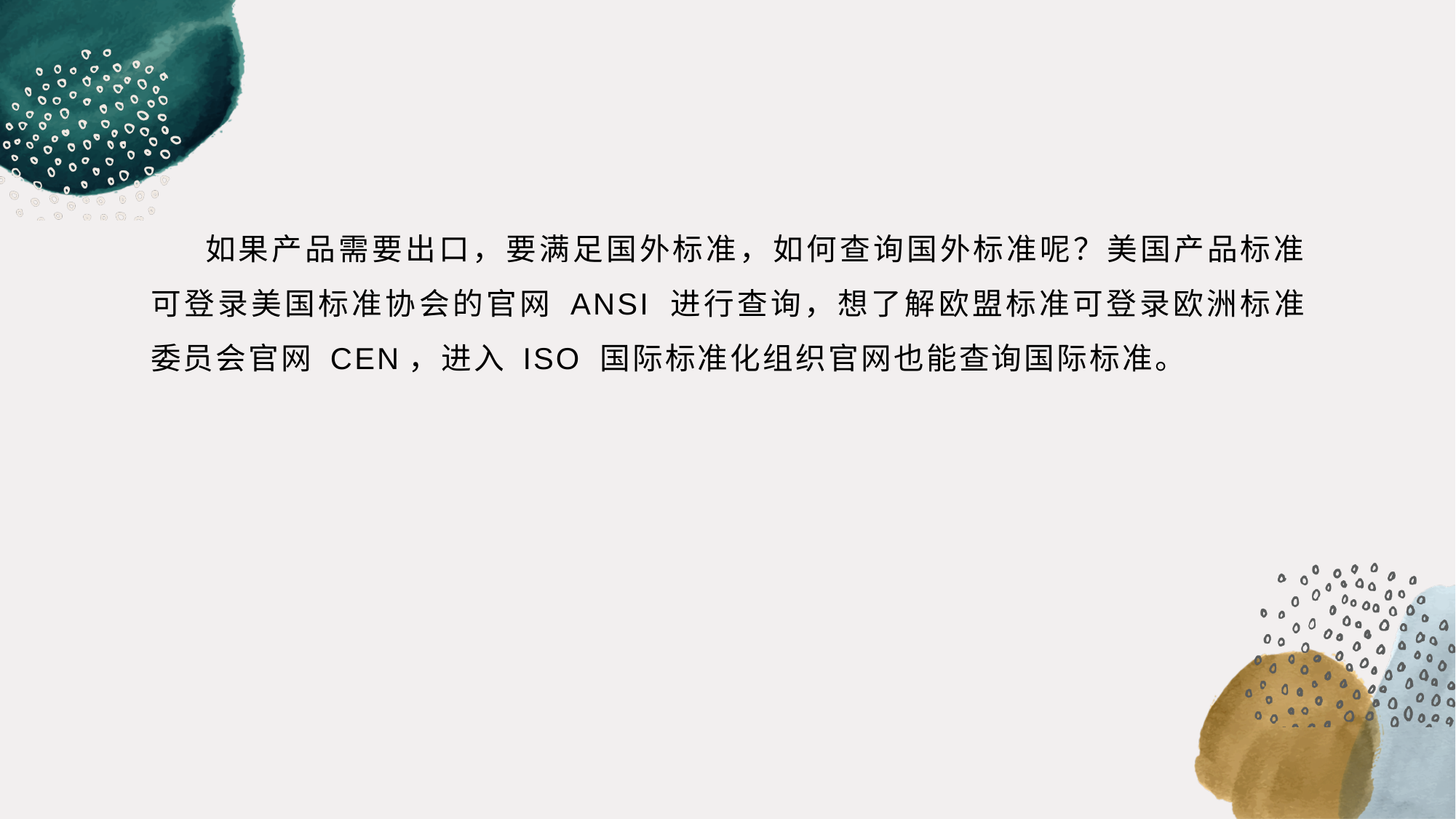

如果产品需要出口，要满足国外标准，如何查询国外标准呢？美国产品标准可登录美国标准协会的官网 ANSI 进行查询，想了解欧盟标准可登录欧洲标准委员会官网 CEN，进入 ISO 国际标准化组织官网也能查询国际标准。